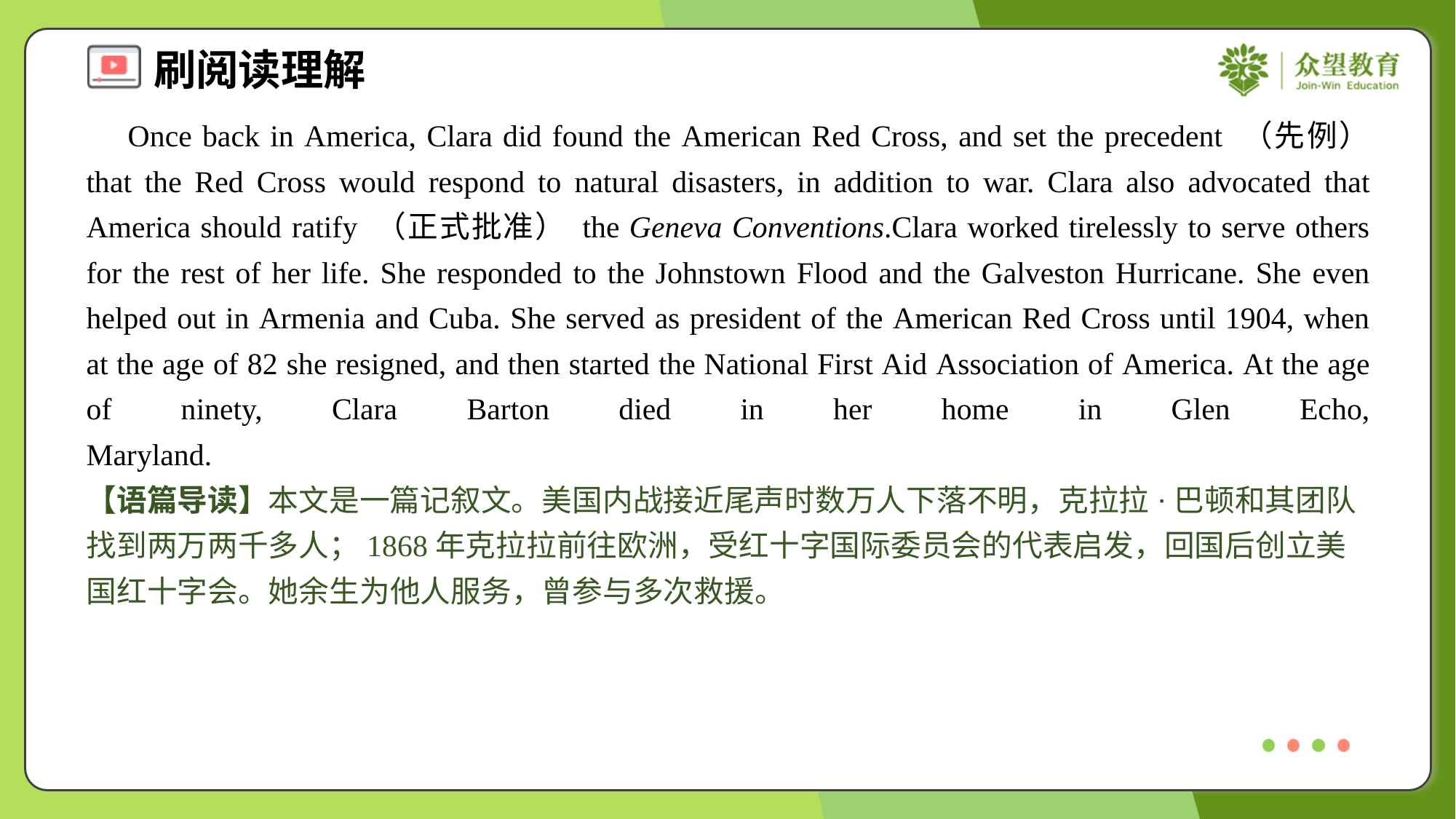

Once back in America, Clara did found the American Red Cross, and set the precedent （先例） that the Red Cross would respond to natural disasters, in addition to war. Clara also advocated that America should ratify （正式批准） the Geneva Conventions.Clara worked tirelessly to serve others for the rest of her life. She responded to the Johnstown Flood and the Galveston Hurricane. She even helped out in Armenia and Cuba. She served as president of the American Red Cross until 1904, when at the age of 82 she resigned, and then started the National First Aid Association of America. At the age of ninety, Clara Barton died in her home in Glen Echo, Maryland.#1.3
【语篇导读】本文是一篇记叙文。美国内战接近尾声时数万人下落不明，克拉拉·巴顿和其团队找到两万两千多人；1868年克拉拉前往欧洲，受红十字国际委员会的代表启发，回国后创立美国红十字会。她余生为他人服务，曾参与多次救援。